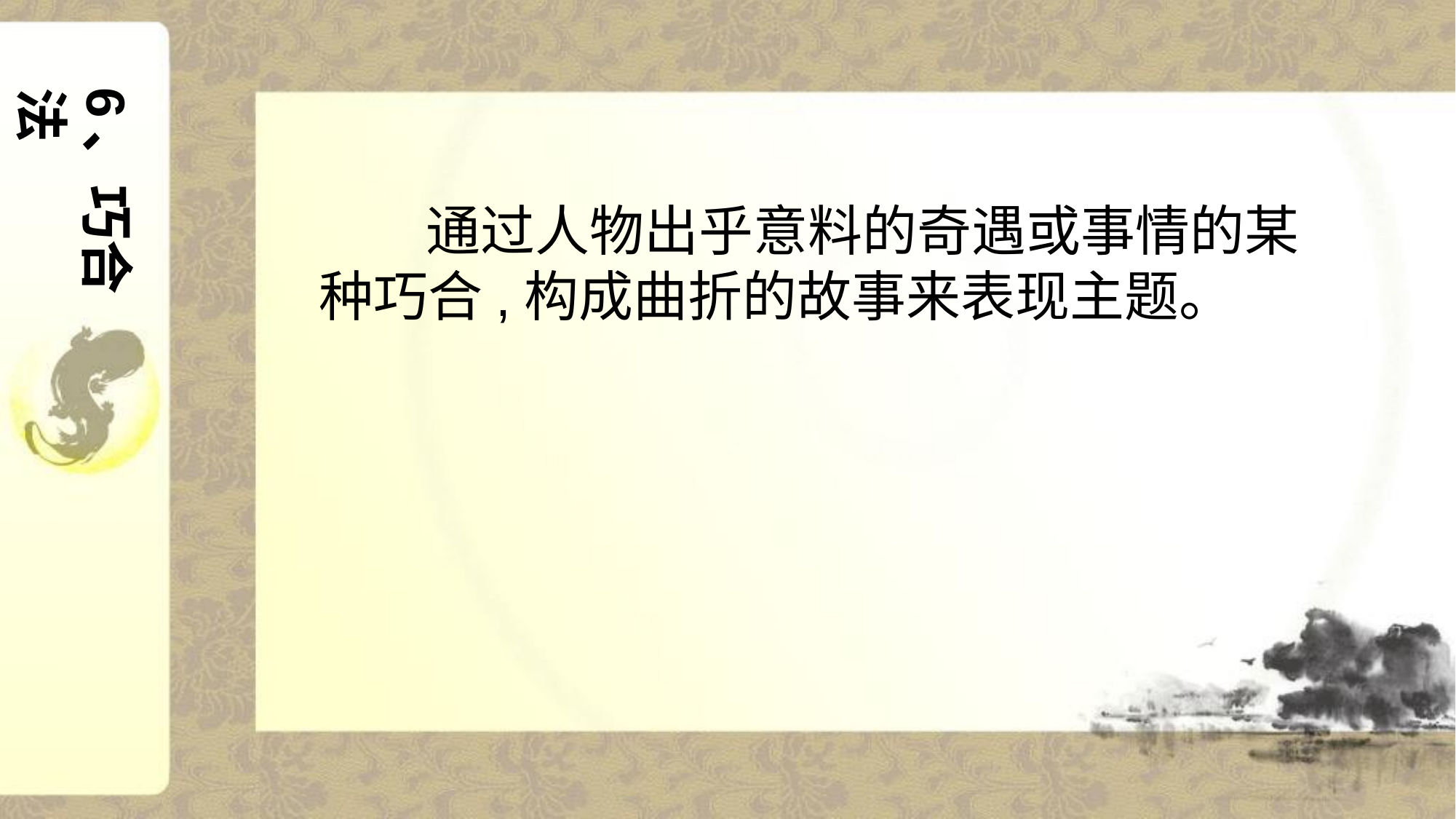

6、巧合法
            通过人物出乎意料的奇遇或事情的某种巧合,构成曲折的故事来表现主题。